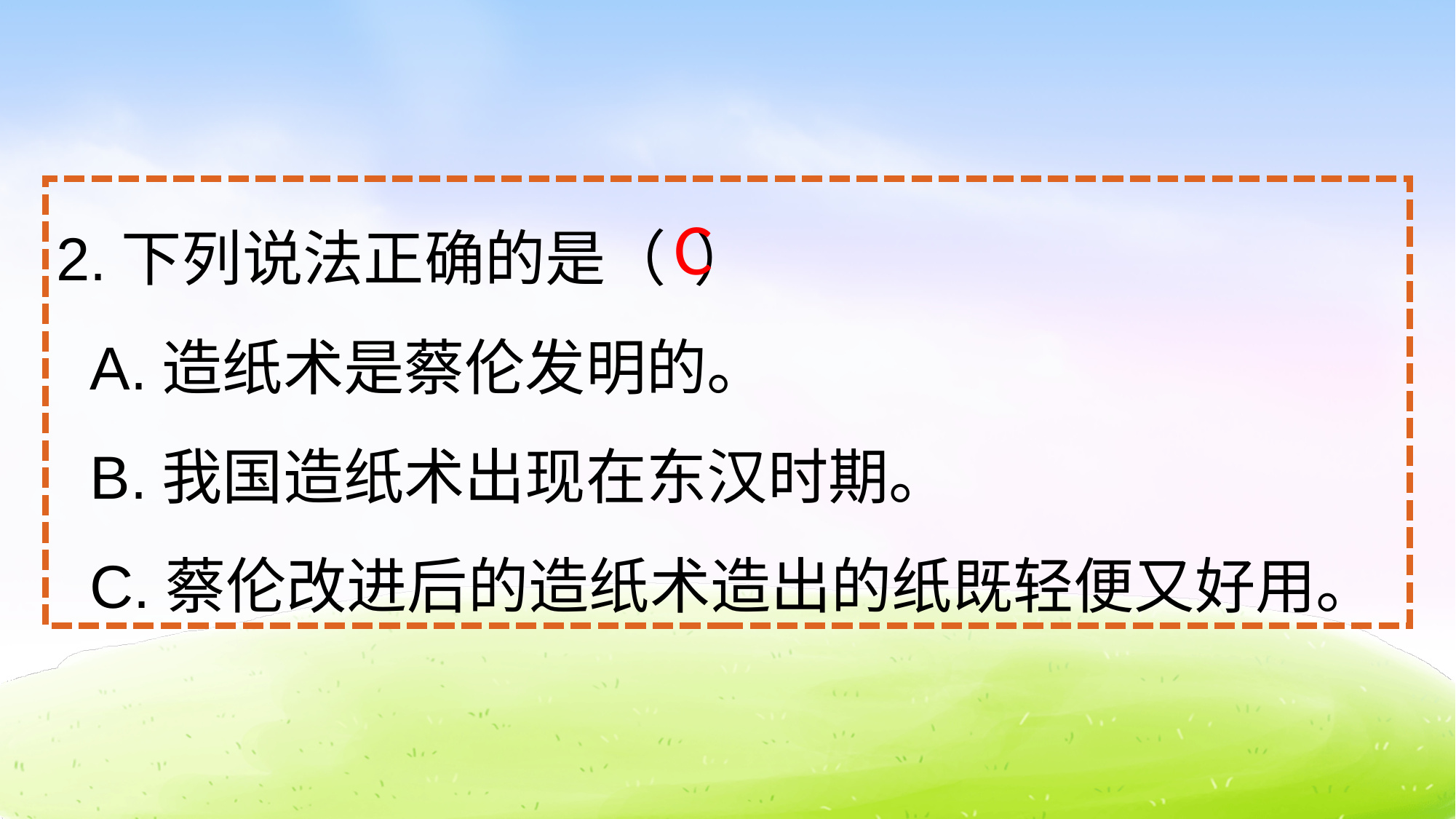

2.下列说法正确的是（  ）
  A.造纸术是蔡伦发明的。
  B.我国造纸术出现在东汉时期。
  C.蔡伦改进后的造纸术造出的纸既轻便又好用。
C